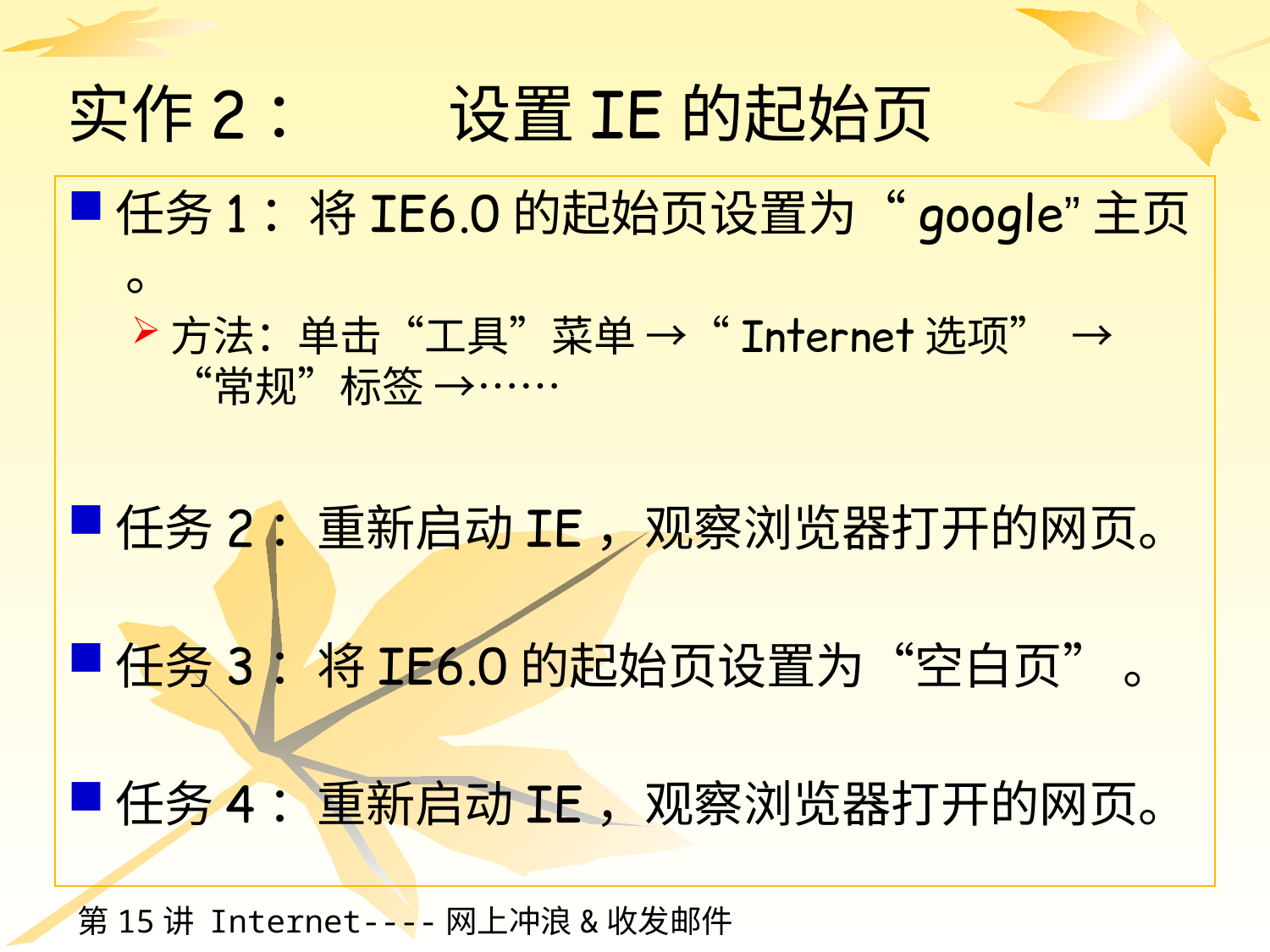

# 实作2：	设置IE的起始页
任务1：将IE6.0的起始页设置为“google”主页 。
方法：单击“工具”菜单 →“Internet选项”  → “常规”标签 →……

任务2：重新启动IE，观察浏览器打开的网页。

任务3：将IE6.0的起始页设置为“空白页” 。

任务4：重新启动IE，观察浏览器打开的网页。